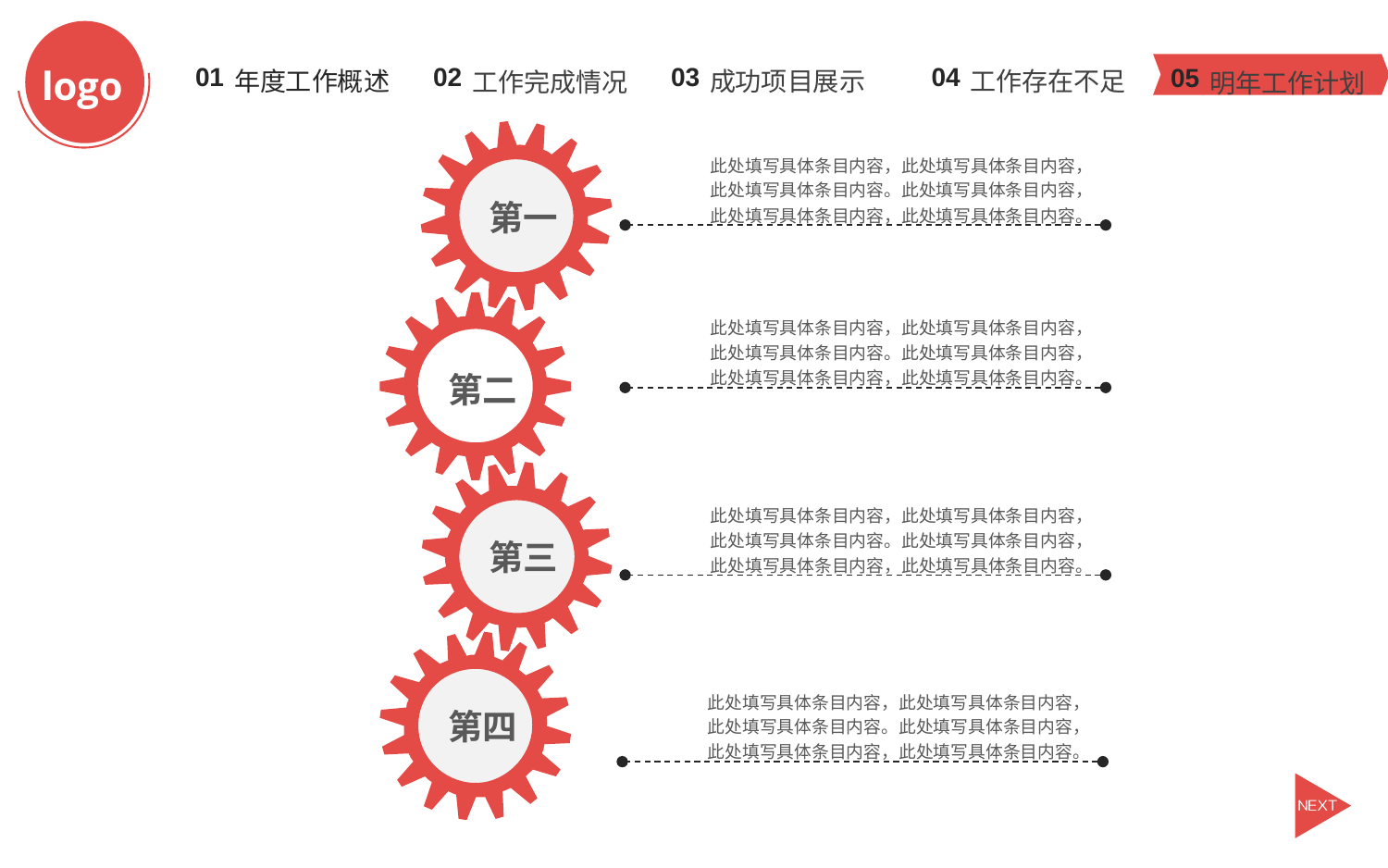

logo
成功项目展示
工作存在不足
年度工作概述
工作完成情况
明年工作计划
03
04
02
01

05

此处填写具体条目内容，此处填写具体条目内容，此处填写具体条目内容。此处填写具体条目内容，此处填写具体条目内容，此处填写具体条目内容。
第一

此处填写具体条目内容，此处填写具体条目内容，此处填写具体条目内容。此处填写具体条目内容，此处填写具体条目内容，此处填写具体条目内容。
第二

此处填写具体条目内容，此处填写具体条目内容，此处填写具体条目内容。此处填写具体条目内容，此处填写具体条目内容，此处填写具体条目内容。
第三

此处填写具体条目内容，此处填写具体条目内容，此处填写具体条目内容。此处填写具体条目内容，此处填写具体条目内容，此处填写具体条目内容。
第四